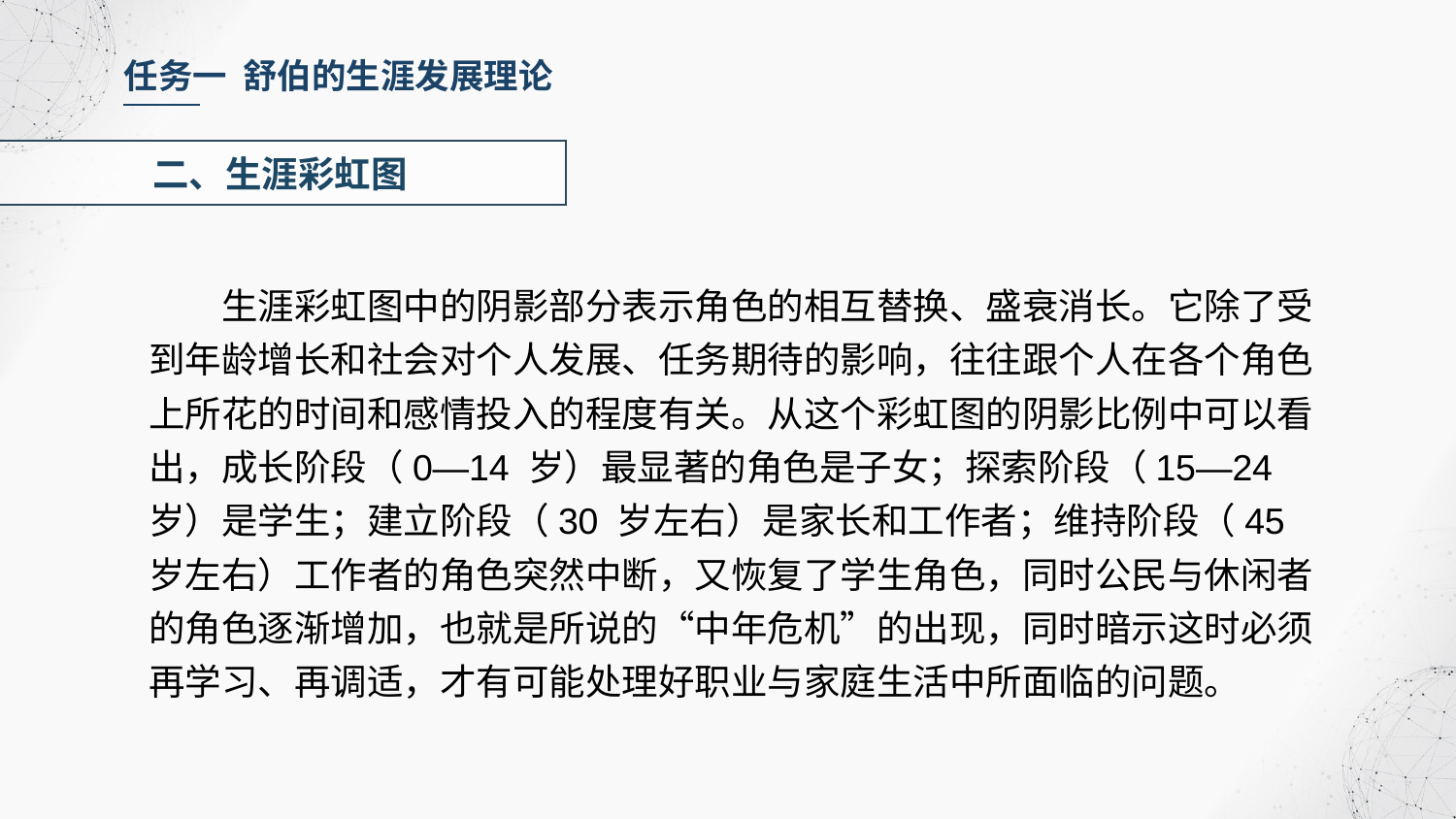

任务一  舒伯的生涯发展理论
二、生涯彩虹图
生涯彩虹图中的阴影部分表示角色的相互替换、盛衰消长。它除了受到年龄增长和社会对个人发展、任务期待的影响，往往跟个人在各个角色上所花的时间和感情投入的程度有关。从这个彩虹图的阴影比例中可以看出，成长阶段（0—14 岁）最显著的角色是子女；探索阶段（15—24 岁）是学生；建立阶段（30 岁左右）是家长和工作者；维持阶段（45 岁左右）工作者的角色突然中断，又恢复了学生角色，同时公民与休闲者的角色逐渐增加，也就是所说的“中年危机”的出现，同时暗示这时必须再学习、再调适，才有可能处理好职业与家庭生活中所面临的问题。